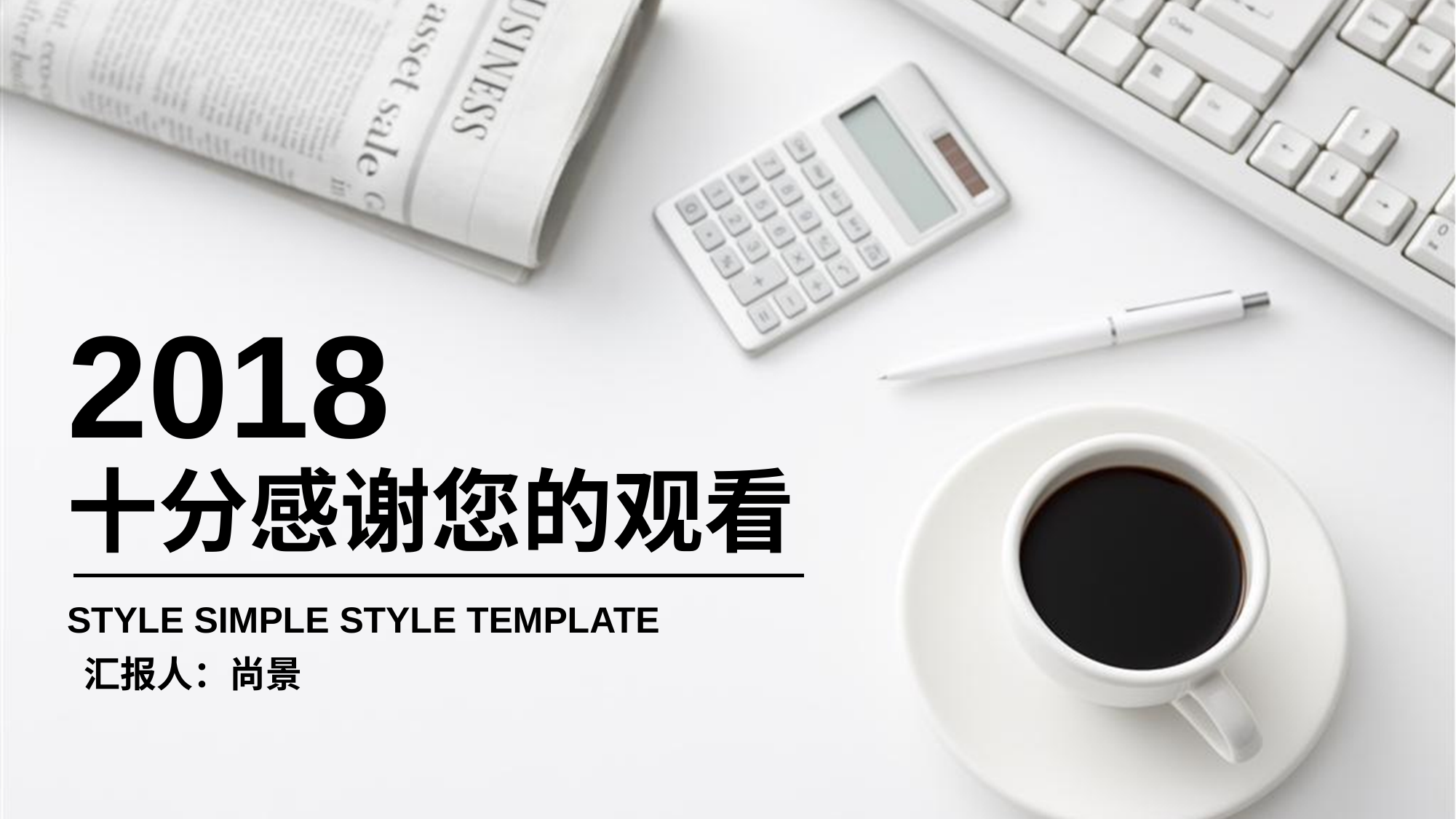

2018
十分感谢您的观看
STYLE SIMPLE STYLE TEMPLATE
汇报人：尚景